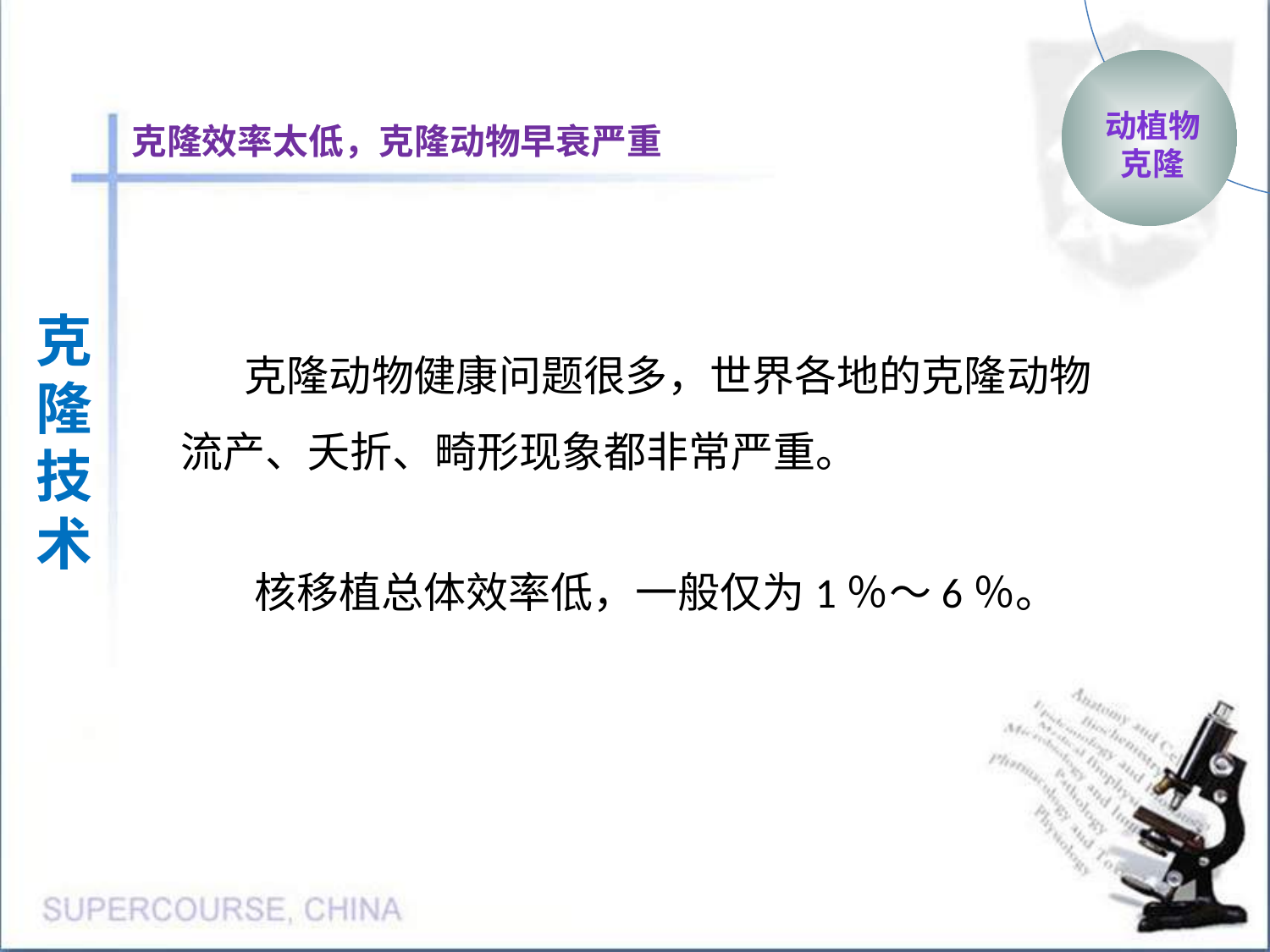

存在的
问题

动植物
克隆
克隆效率太低，克隆动物早衰严重
克隆
技术
克隆动物健康问题很多，世界各地的克隆动物流产、夭折、畸形现象都非常严重。
核移植总体效率低，一般仅为1％～6％。